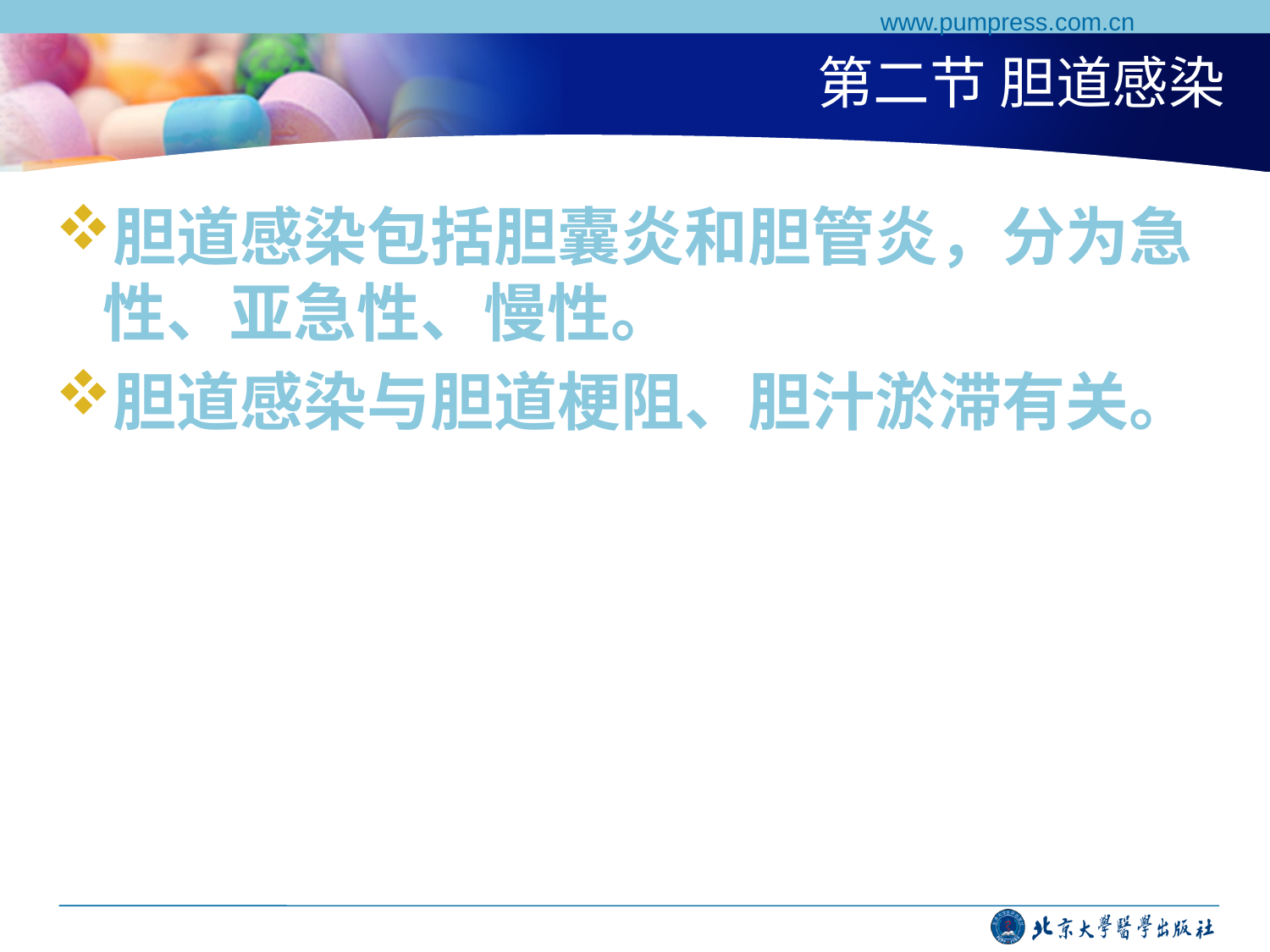

www.pumpress.com.cn
# 第二节 胆道感染
胆道感染包括胆囊炎和胆管炎，分为急性、亚急性、慢性。
胆道感染与胆道梗阻、胆汁淤滞有关。